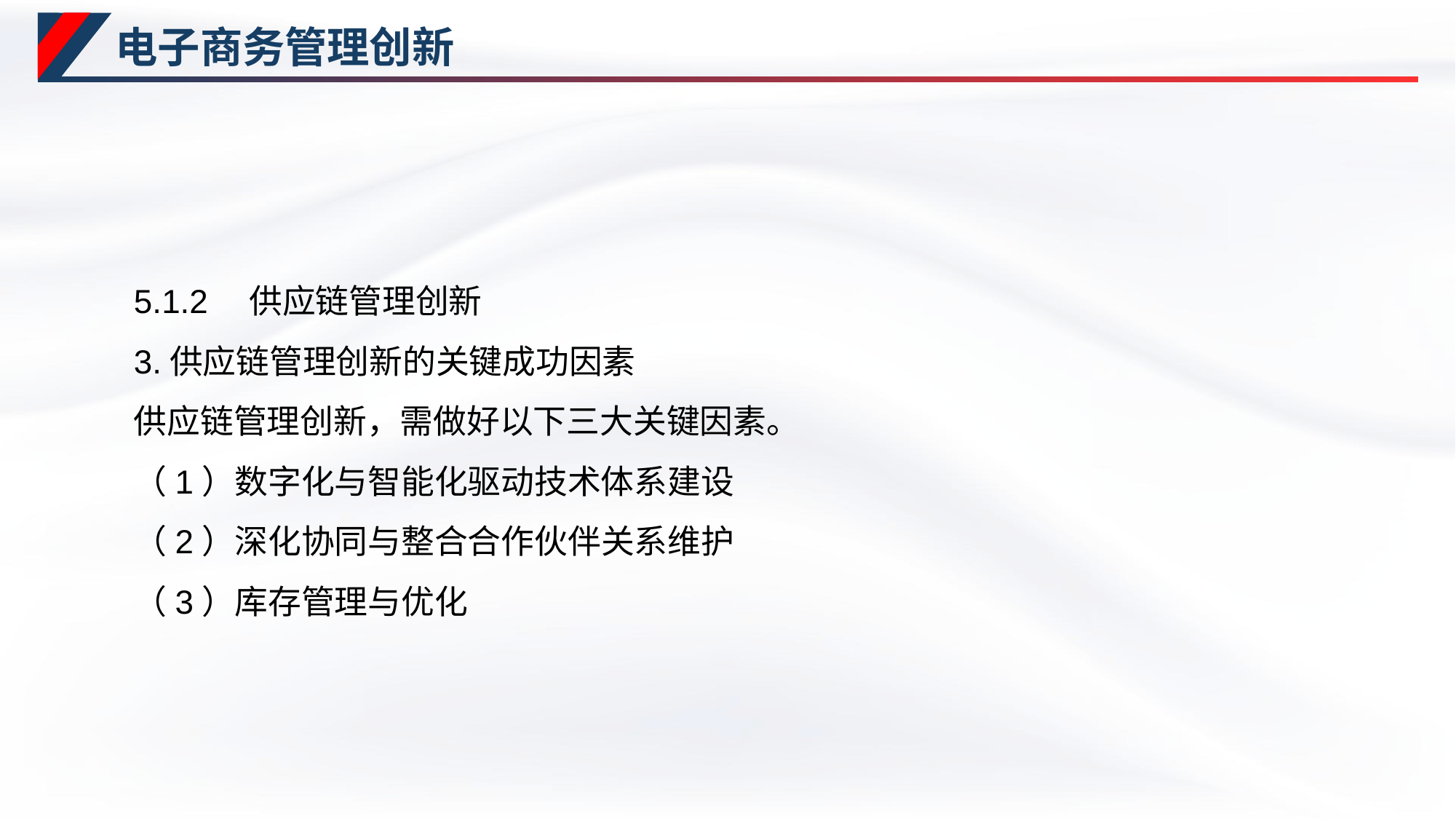

# 电子商务管理创新
5.1.2　供应链管理创新
3.供应链管理创新的关键成功因素
供应链管理创新，需做好以下三大关键因素。
（1）数字化与智能化驱动技术体系建设
（2）深化协同与整合合作伙伴关系维护
（3）库存管理与优化